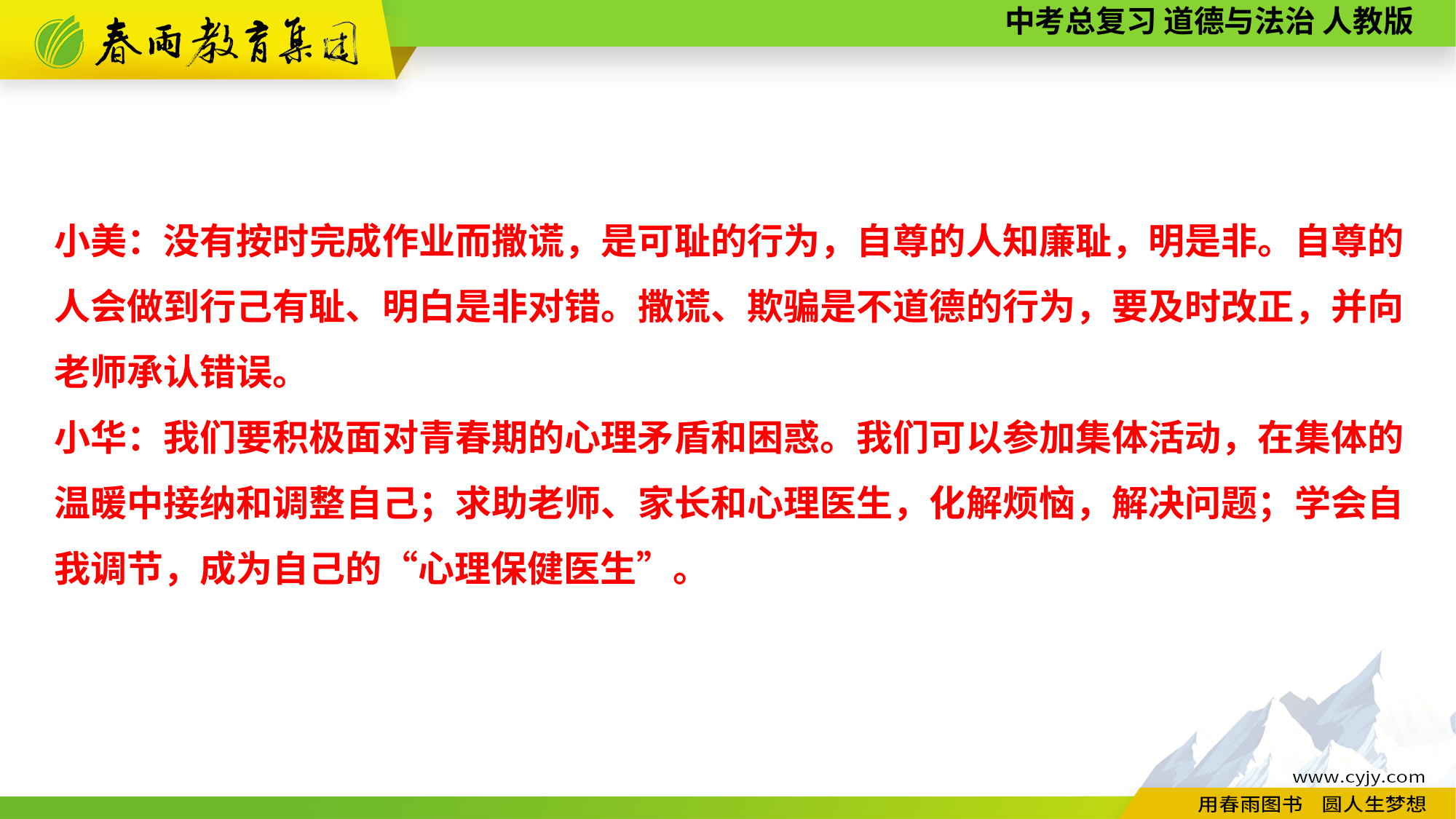

小美：没有按时完成作业而撒谎，是可耻的行为，自尊的人知廉耻，明是非。自尊的人会做到行己有耻、明白是非对错。撒谎、欺骗是不道德的行为，要及时改正，并向老师承认错误。
小华：我们要积极面对青春期的心理矛盾和困惑。我们可以参加集体活动，在集体的温暖中接纳和调整自己；求助老师、家长和心理医生，化解烦恼，解决问题；学会自我调节，成为自己的“心理保健医生”。